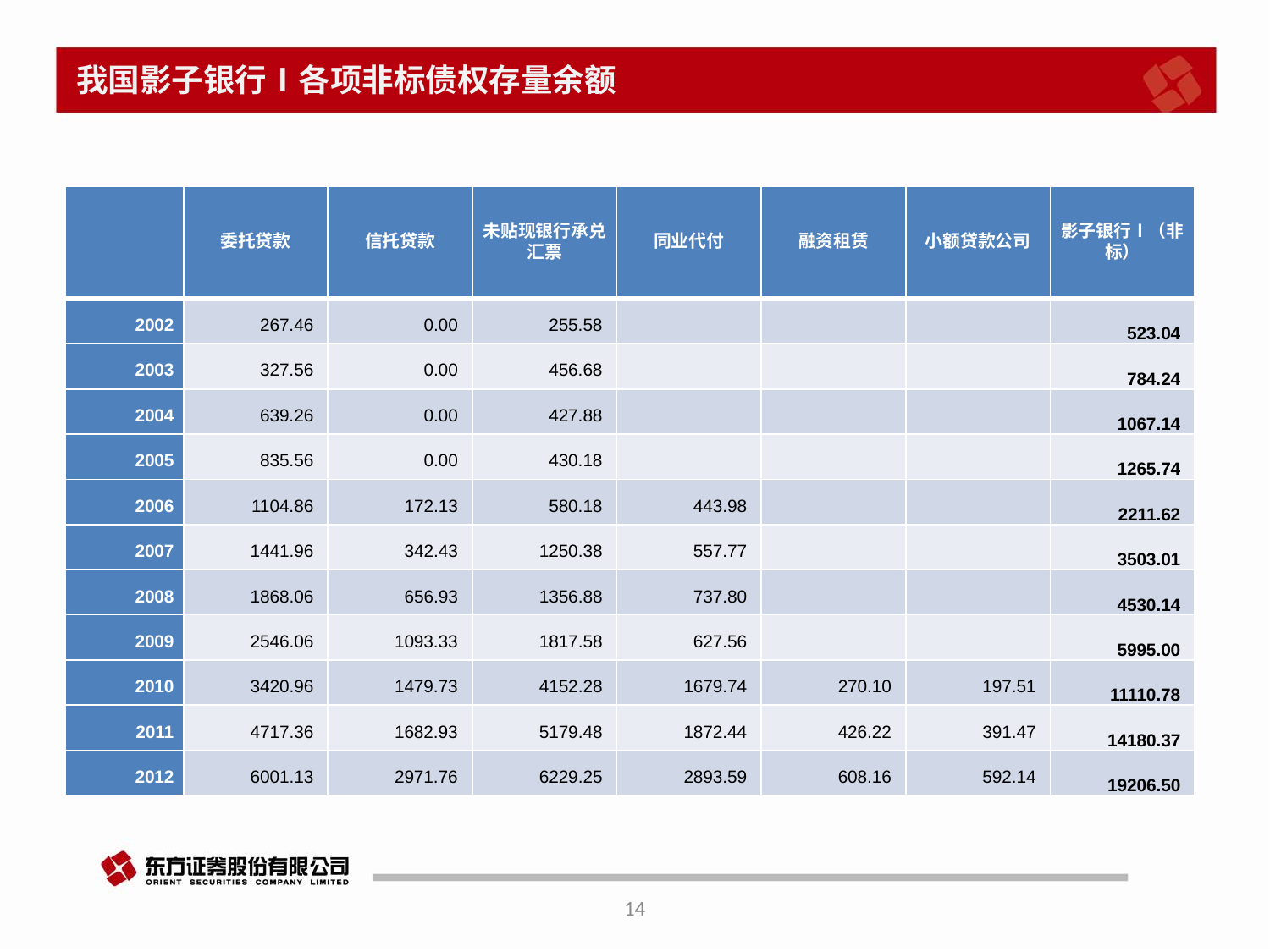

# 我国影子银行Ⅰ各项非标债权存量余额
|  | 委托贷款 | 信托贷款 | 未贴现银行承兑汇票 | 同业代付 | 融资租赁 | 小额贷款公司 | 影子银行Ⅰ（非标） |
| --- | --- | --- | --- | --- | --- | --- | --- |
| 2002 | 267.46 | 0.00 | 255.58 |  |  |  | 523.04 |
| 2003 | 327.56 | 0.00 | 456.68 |  |  |  | 784.24 |
| 2004 | 639.26 | 0.00 | 427.88 |  |  |  | 1067.14 |
| 2005 | 835.56 | 0.00 | 430.18 |  |  |  | 1265.74 |
| 2006 | 1104.86 | 172.13 | 580.18 | 443.98 |  |  | 2211.62 |
| 2007 | 1441.96 | 342.43 | 1250.38 | 557.77 |  |  | 3503.01 |
| 2008 | 1868.06 | 656.93 | 1356.88 | 737.80 |  |  | 4530.14 |
| 2009 | 2546.06 | 1093.33 | 1817.58 | 627.56 |  |  | 5995.00 |
| 2010 | 3420.96 | 1479.73 | 4152.28 | 1679.74 | 270.10 | 197.51 | 11110.78 |
| 2011 | 4717.36 | 1682.93 | 5179.48 | 1872.44 | 426.22 | 391.47 | 14180.37 |
| 2012 | 6001.13 | 2971.76 | 6229.25 | 2893.59 | 608.16 | 592.14 | 19206.50 |
14